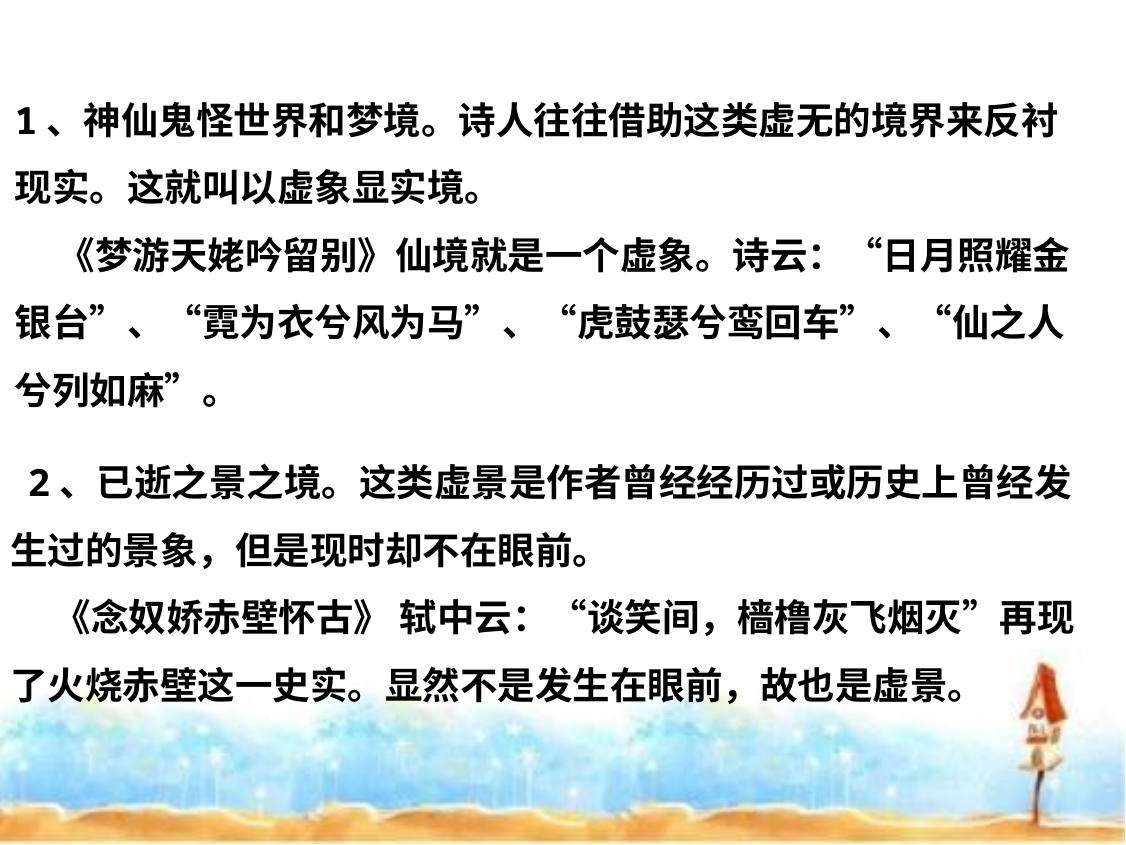

1、神仙鬼怪世界和梦境。诗人往往借助这类虚无的境界来反衬现实。这就叫以虚象显实境。
    《梦游天姥吟留别》仙境就是一个虚象。诗云：“日月照耀金银台”、“霓为衣兮风为马”、“虎鼓瑟兮鸾回车”、“仙之人兮列如麻”。
 2、已逝之景之境。这类虚景是作者曾经经历过或历史上曾经发生过的景象，但是现时却不在眼前。
    《念奴娇赤壁怀古》 轼中云：“谈笑间，樯橹灰飞烟灭”再现了火烧赤壁这一史实。显然不是发生在眼前，故也是虚景。